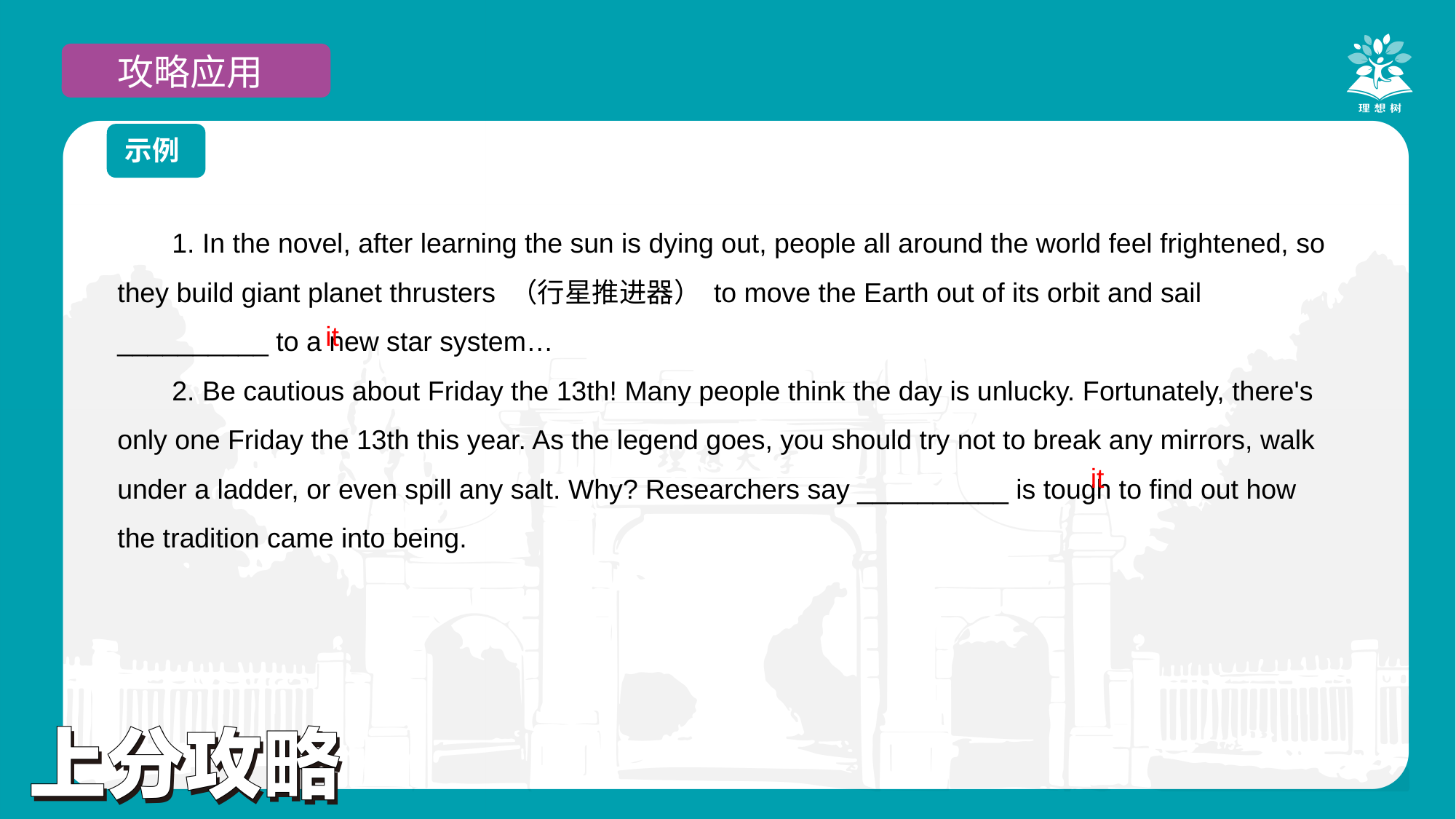

攻略应用

示例
1. In the novel, after learning the sun is dying out, people all around the world feel frightened, so they build giant planet thrusters （行星推进器） to move the Earth out of its orbit and sail __________ to a new star system…
2. Be cautious about Friday the 13th! Many people think the day is unlucky. Fortunately, there's only one Friday the 13th this year. As the legend goes, you should try not to break any mirrors, walk under a ladder, or even spill any salt. Why? Researchers say __________ is tough to find out how the tradition came into being.
it
it